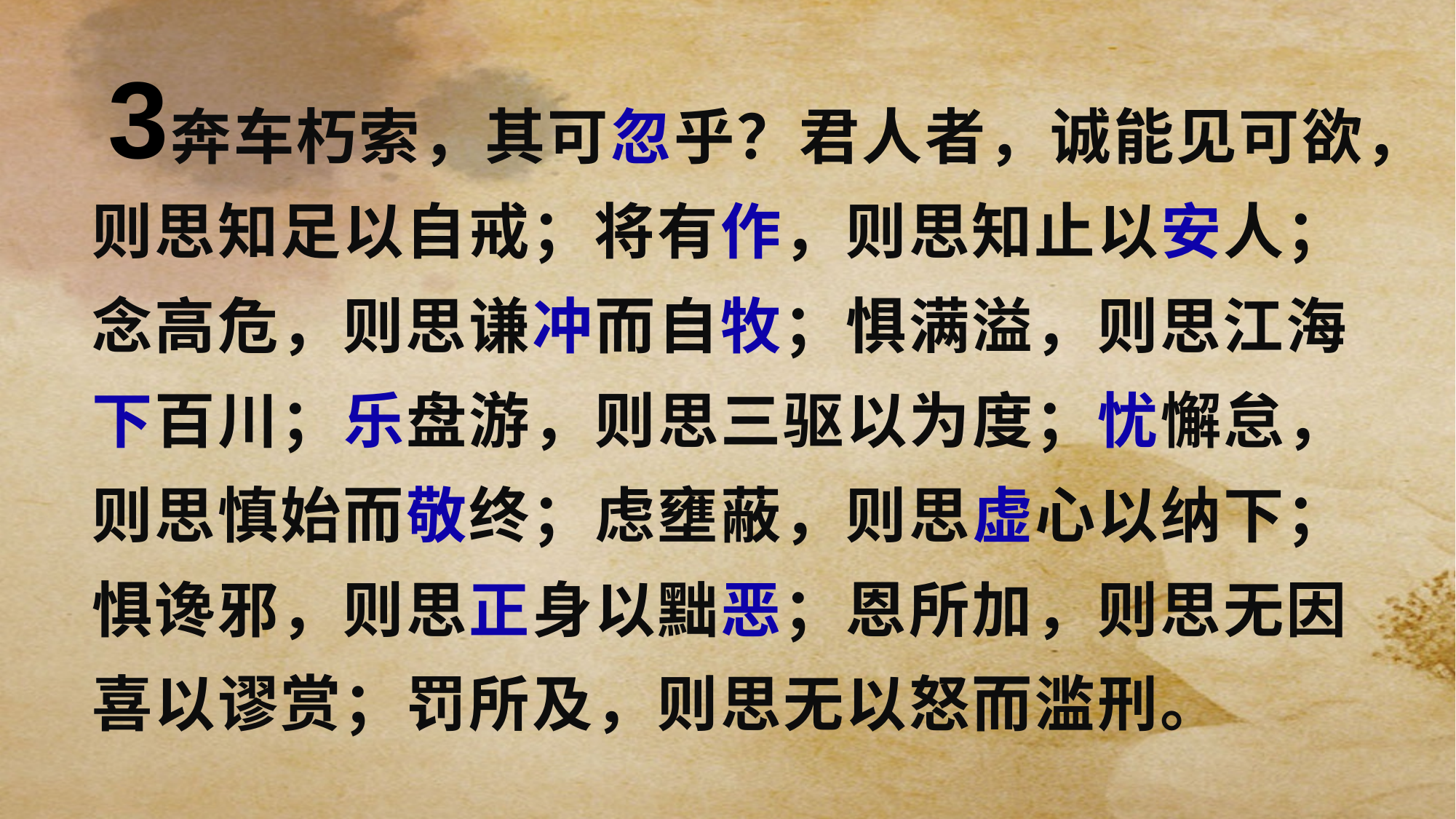

3
    奔车朽索，其可忽乎？君人者，诚能见可欲，则思知足以自戒；将有作，则思知止以安人；念高危，则思谦冲而自牧；惧满溢，则思江海下百川；乐盘游，则思三驱以为度；忧懈怠，则思慎始而敬终；虑壅蔽，则思虚心以纳下；惧谗邪，则思正身以黜恶；恩所加，则思无因喜以谬赏；罚所及，则思无以怒而滥刑。